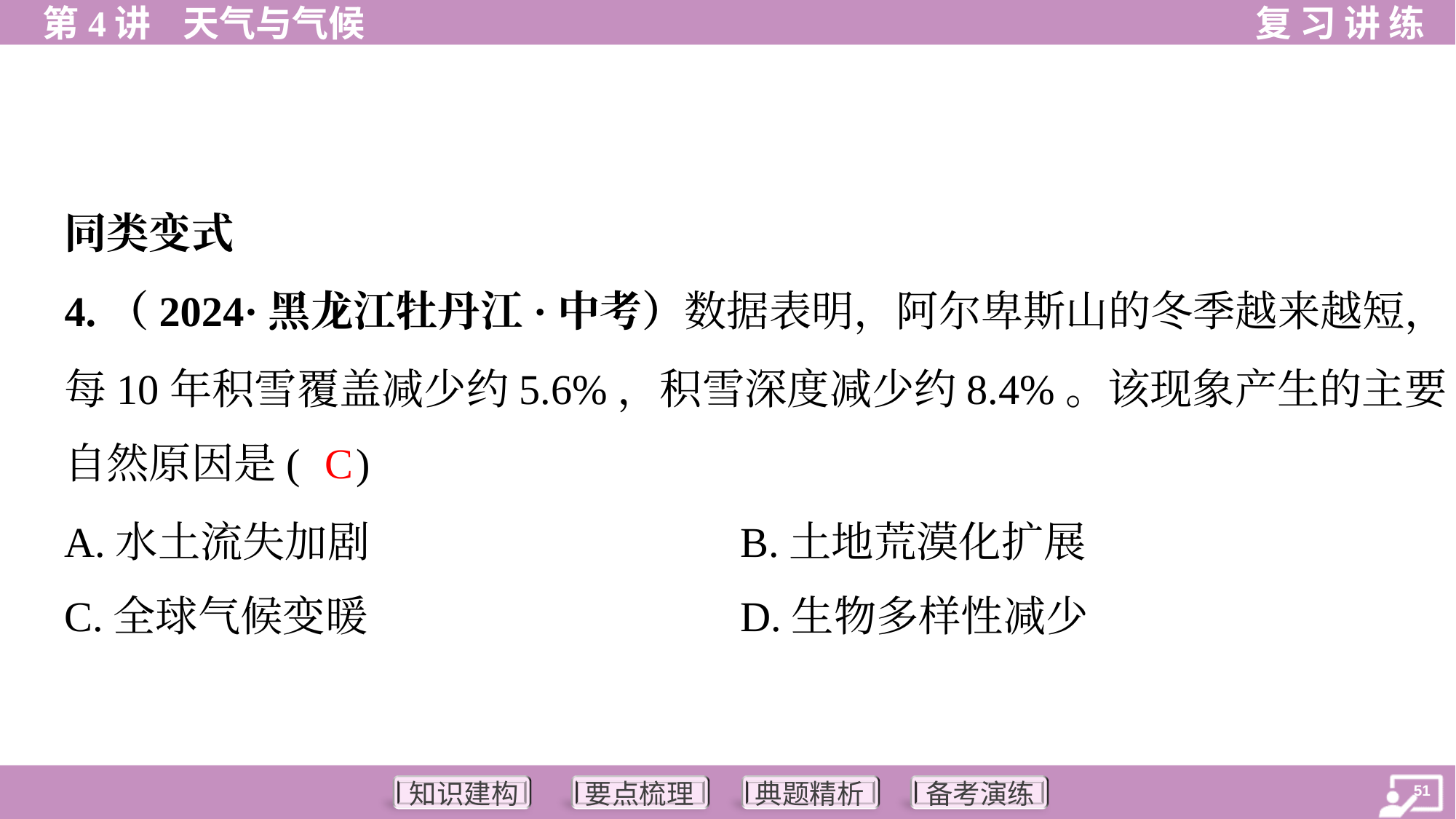

同类变式
4.（2024·黑龙江牡丹江·中考）数据表明，阿尔卑斯山的冬季越来越短，
每10年积雪覆盖减少约5.6%，积雪深度减少约8.4%。该现象产生的主要
自然原因是(     )
C
A.水土流失加剧	B.土地荒漠化扩展
C.全球气候变暖	D.生物多样性减少